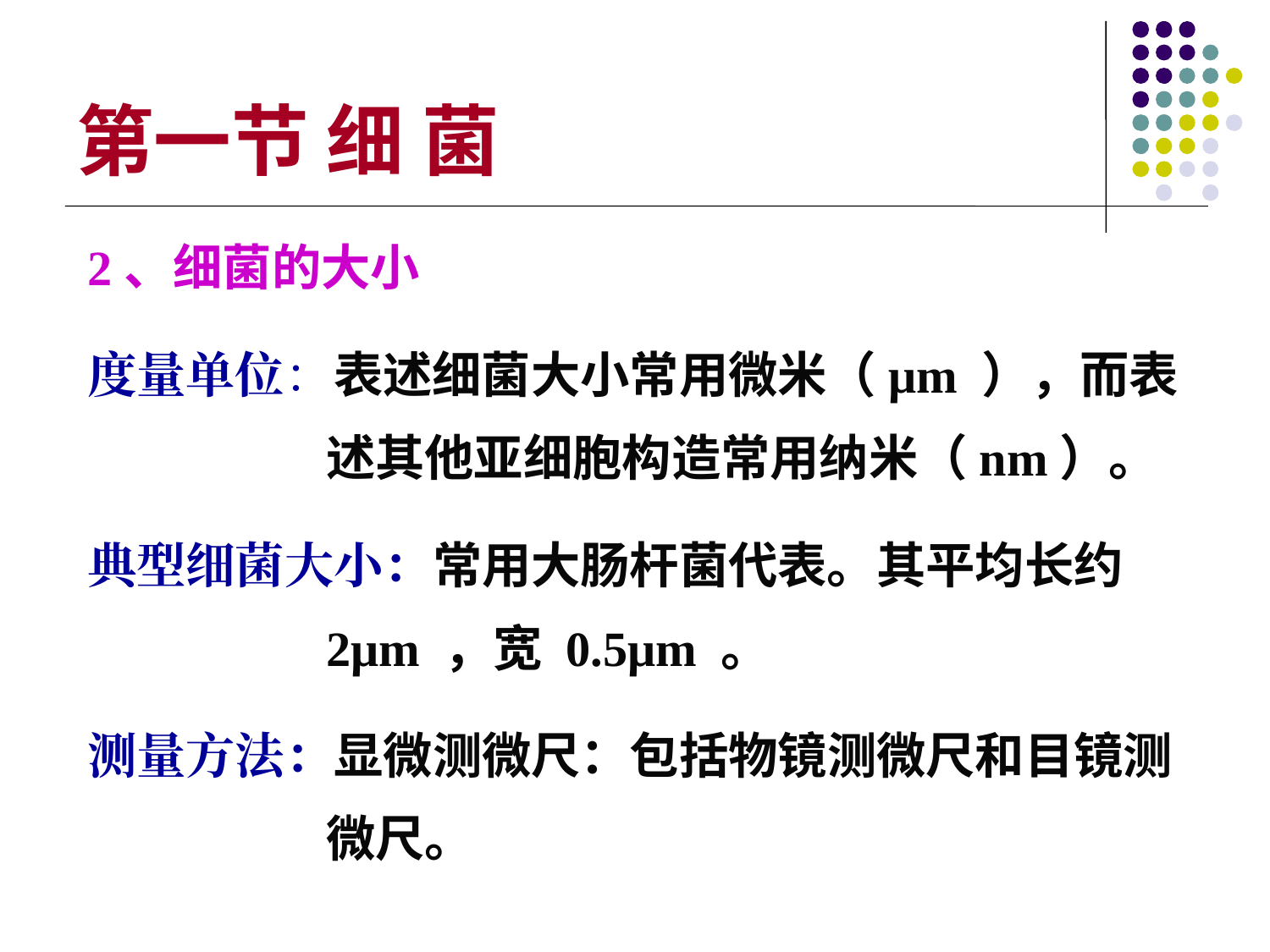

第一节 细 菌
2、细菌的大小
度量单位：表述细菌大小常用微米（μm ），而表述其他亚细胞构造常用纳米（nm）。
典型细菌大小：常用大肠杆菌代表。其平均长约2μm ，宽 0.5μm 。
测量方法：显微测微尺：包括物镜测微尺和目镜测微尺。